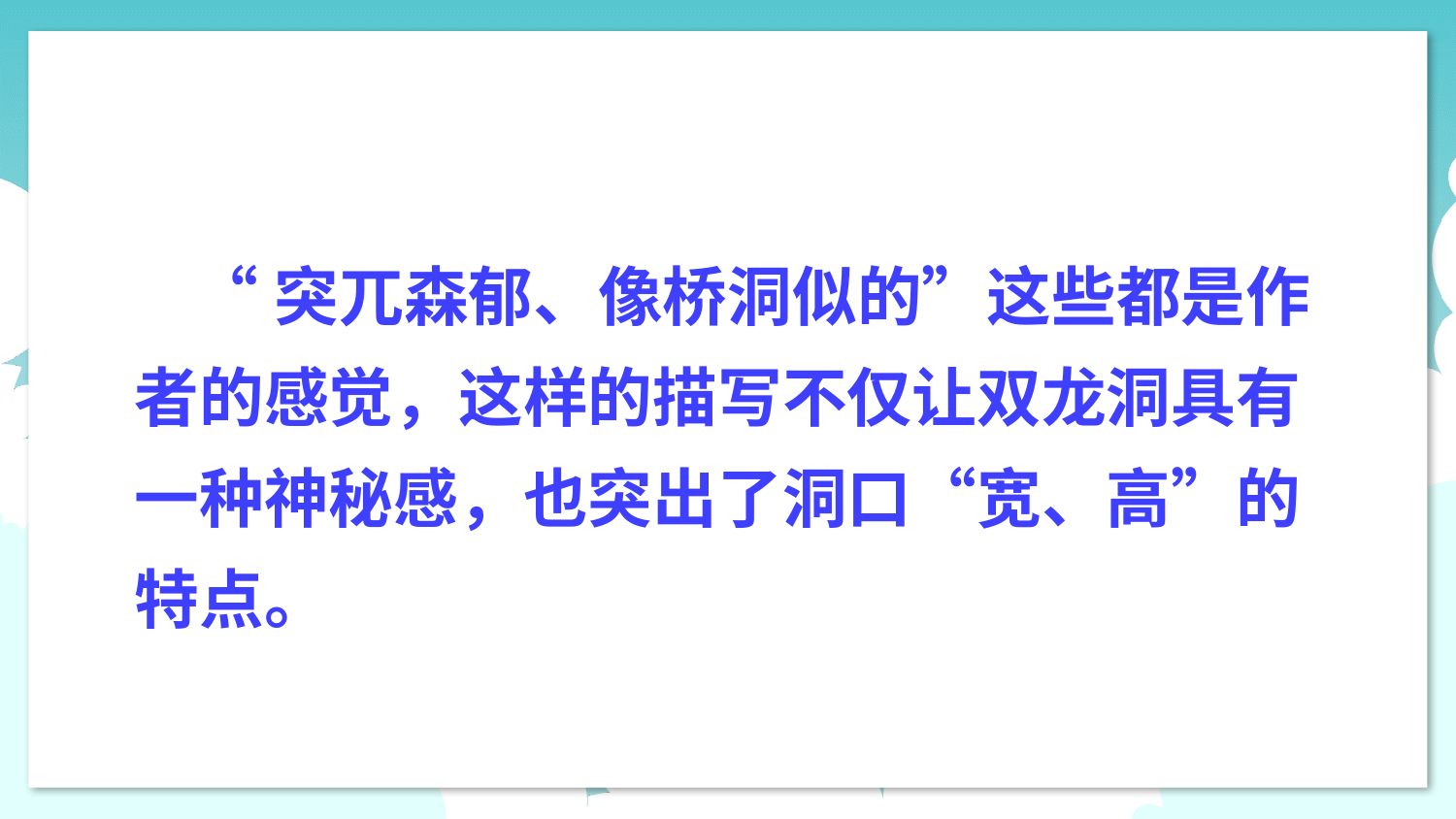

“突兀森郁、像桥洞似的”这些都是作者的感觉，这样的描写不仅让双龙洞具有一种神秘感，也突出了洞口“宽、高”的特点。